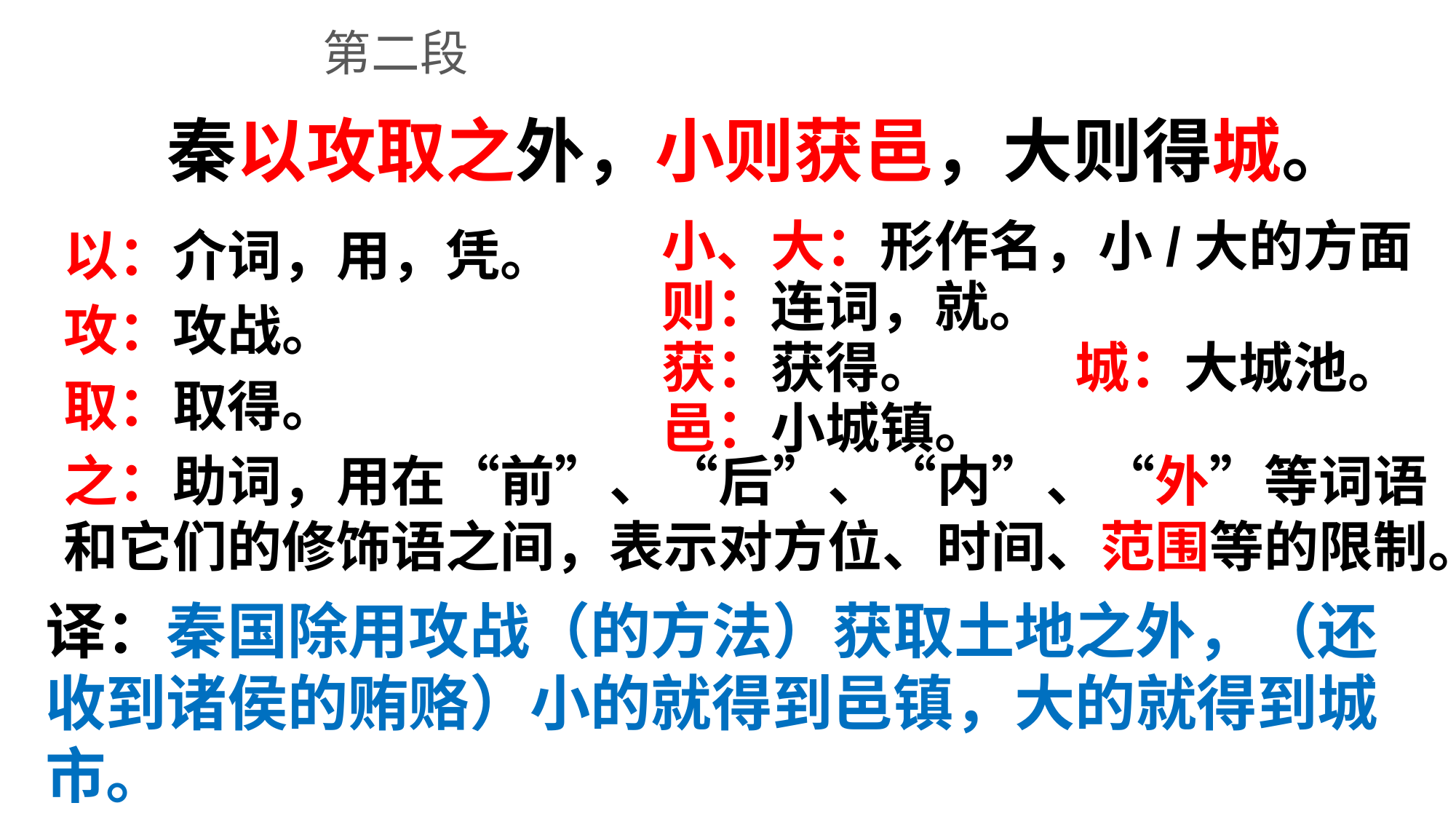

第二段
秦以攻取之外，小则获邑，大则得城。
小、大：形作名，小/大的方面
以：介词，用，凭。
则：连词，就。
攻：攻战。
获：获得。
城：大城池。
取：取得。
邑：小城镇。
之：助词，用在“前”、“后”、“内”、“外”等词语和它们的修饰语之间，表示对方位、时间、范围等的限制。
译：秦国除用攻战（的方法）获取土地之外，（还收到诸侯的贿赂）小的就得到邑镇，大的就得到城市。